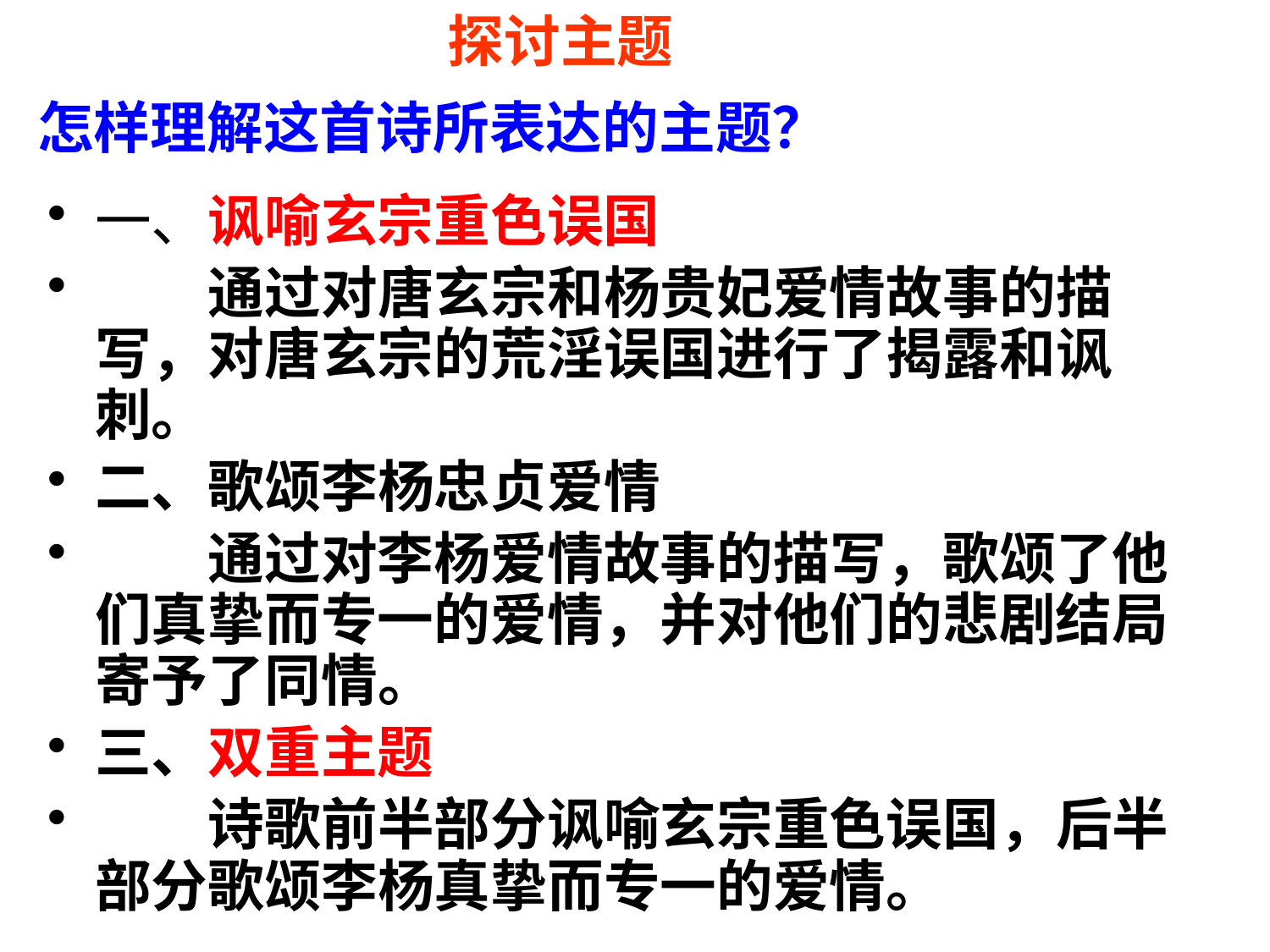

探讨主题
怎样理解这首诗所表达的主题？
一、讽喻玄宗重色误国
　　通过对唐玄宗和杨贵妃爱情故事的描写，对唐玄宗的荒淫误国进行了揭露和讽刺。
二、歌颂李杨忠贞爱情
　　通过对李杨爱情故事的描写，歌颂了他们真挚而专一的爱情，并对他们的悲剧结局寄予了同情。
三、双重主题
　　诗歌前半部分讽喻玄宗重色误国，后半部分歌颂李杨真挚而专一的爱情。